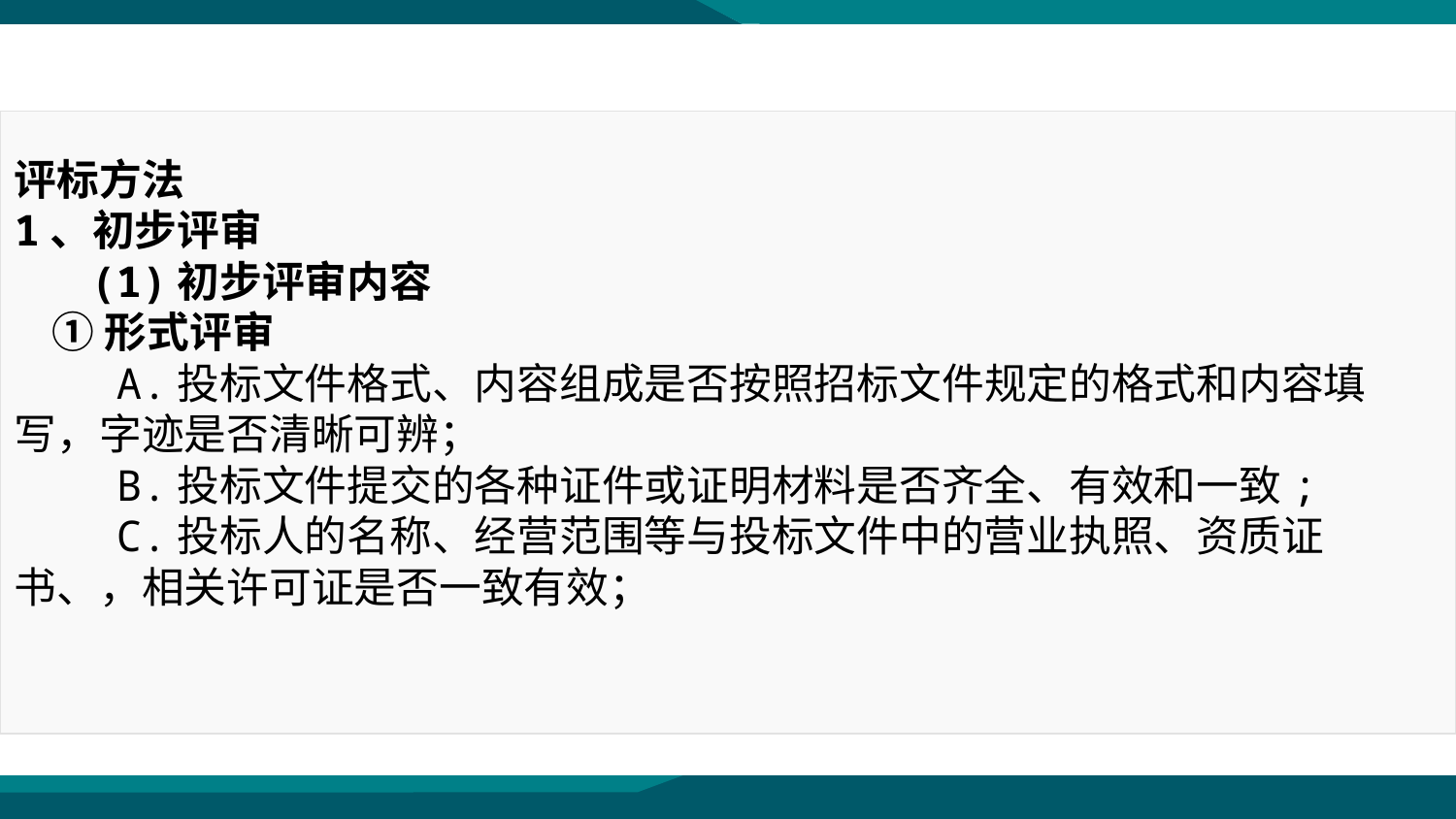

评标方法
1、初步评审
   (1)初步评审内容
    ①形式评审
    A.投标文件格式、内容组成是否按照招标文件规定的格式和内容填写，字迹是否清晰可辨；
    B.投标文件提交的各种证件或证明材料是否齐全、有效和一致;
    C.投标人的名称、经营范围等与投标文件中的营业执照、资质证书、，相关许可证是否一致有效；